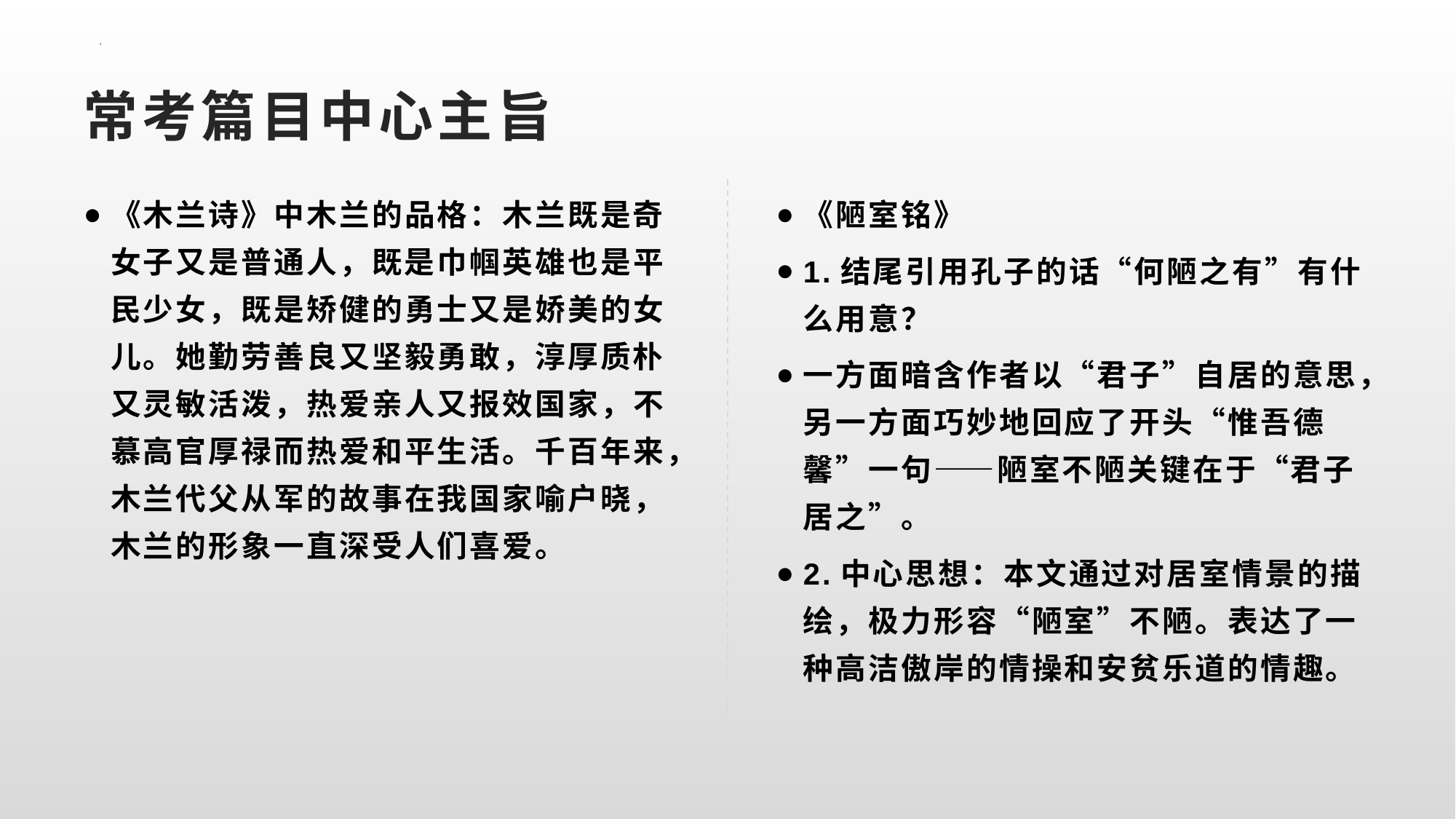

# 常考篇目中心主旨
《木兰诗》中木兰的品格：木兰既是奇女子又是普通人，既是巾帼英雄也是平民少女，既是矫健的勇士又是娇美的女儿。她勤劳善良又坚毅勇敢，淳厚质朴又灵敏活泼，热爱亲人又报效国家，不慕高官厚禄而热爱和平生活。千百年来，木兰代父从军的故事在我国家喻户晓，木兰的形象一直深受人们喜爱。
《陋室铭》
1.结尾引用孔子的话“何陋之有”有什么用意？
一方面暗含作者以“君子”自居的意思，另一方面巧妙地回应了开头“惟吾德馨”一句——陋室不陋关键在于“君子居之”。
2.中心思想：本文通过对居室情景的描绘，极力形容“陋室”不陋。表达了一种高洁傲岸的情操和安贫乐道的情趣。